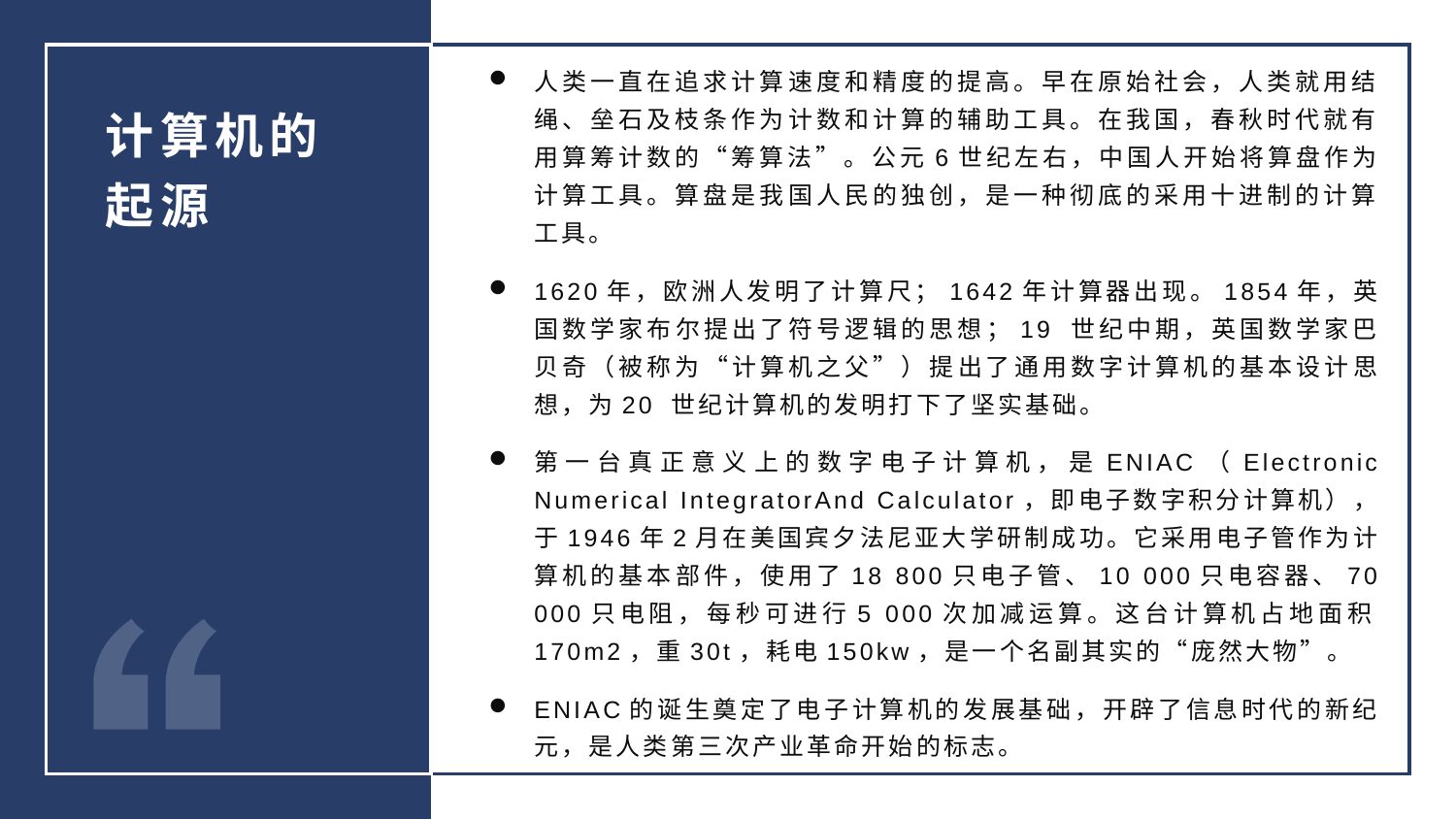

人类一直在追求计算速度和精度的提高。早在原始社会，人类就用结绳、垒石及枝条作为计数和计算的辅助工具。在我国，春秋时代就有用算筹计数的“筹算法”。公元6世纪左右，中国人开始将算盘作为计算工具。算盘是我国人民的独创，是一种彻底的采用十进制的计算工具。
1620年，欧洲人发明了计算尺；1642年计算器出现。1854年，英国数学家布尔提出了符号逻辑的思想；19 世纪中期，英国数学家巴贝奇（被称为“计算机之父”）提出了通用数字计算机的基本设计思想，为20 世纪计算机的发明打下了坚实基础。
第一台真正意义上的数字电子计算机，是ENIAC（Electronic Numerical IntegratorAnd Calculator，即电子数字积分计算机），于1946年2月在美国宾夕法尼亚大学研制成功。它采用电子管作为计算机的基本部件，使用了18 800只电子管、10 000只电容器、70 000只电阻，每秒可进行5 000次加减运算。这台计算机占地面积170m2，重30t，耗电150kw，是一个名副其实的“庞然大物”。
ENIAC的诞生奠定了电子计算机的发展基础，开辟了信息时代的新纪元，是人类第三次产业革命开始的标志。
计算机的起源